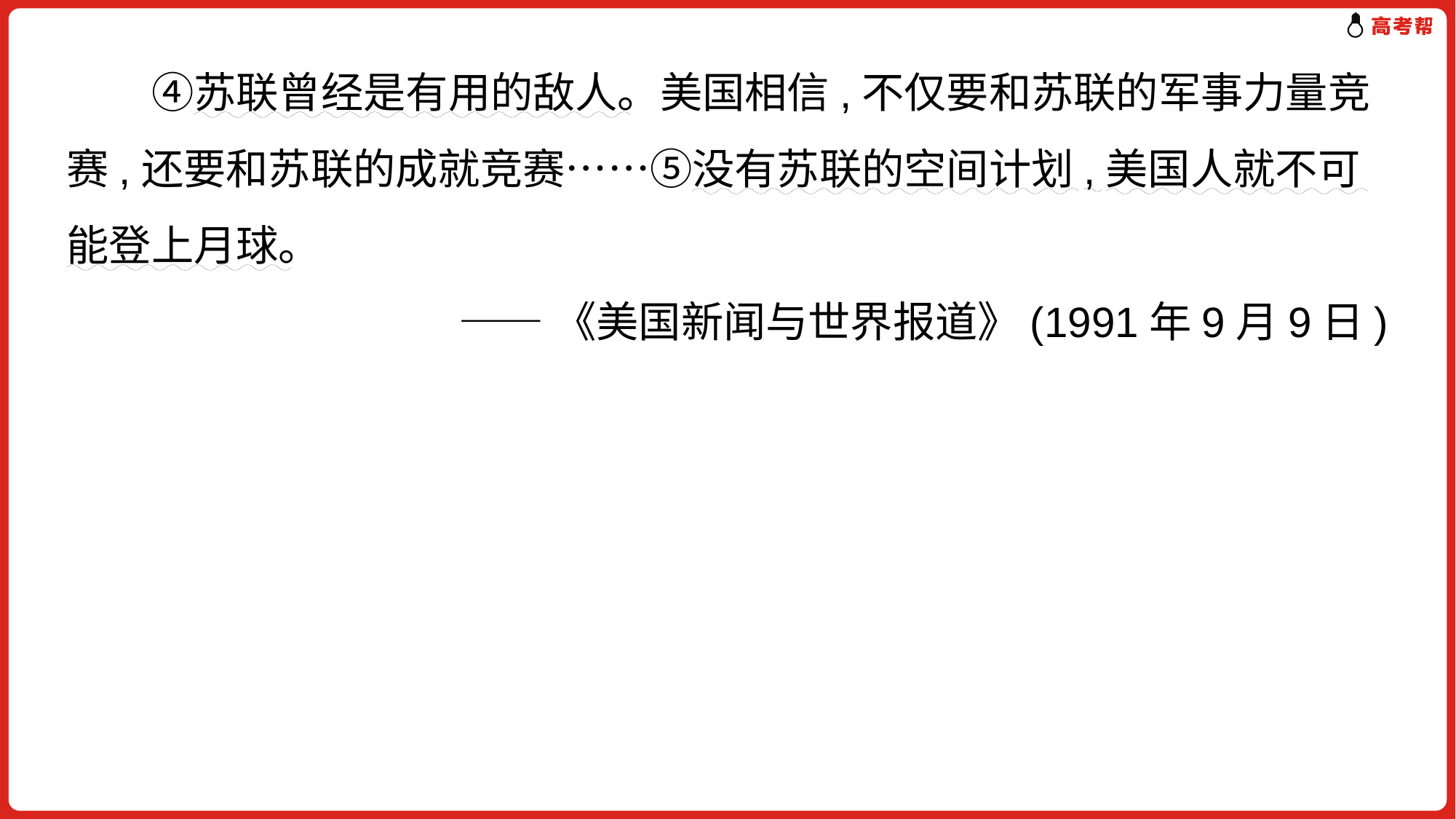

④苏联曾经是有用的敌人。美国相信,不仅要和苏联的军事力量竞赛,还要和苏联的成就竞赛……⑤没有苏联的空间计划,美国人就不可能登上月球。
  ——《美国新闻与世界报道》(1991年9月9日)